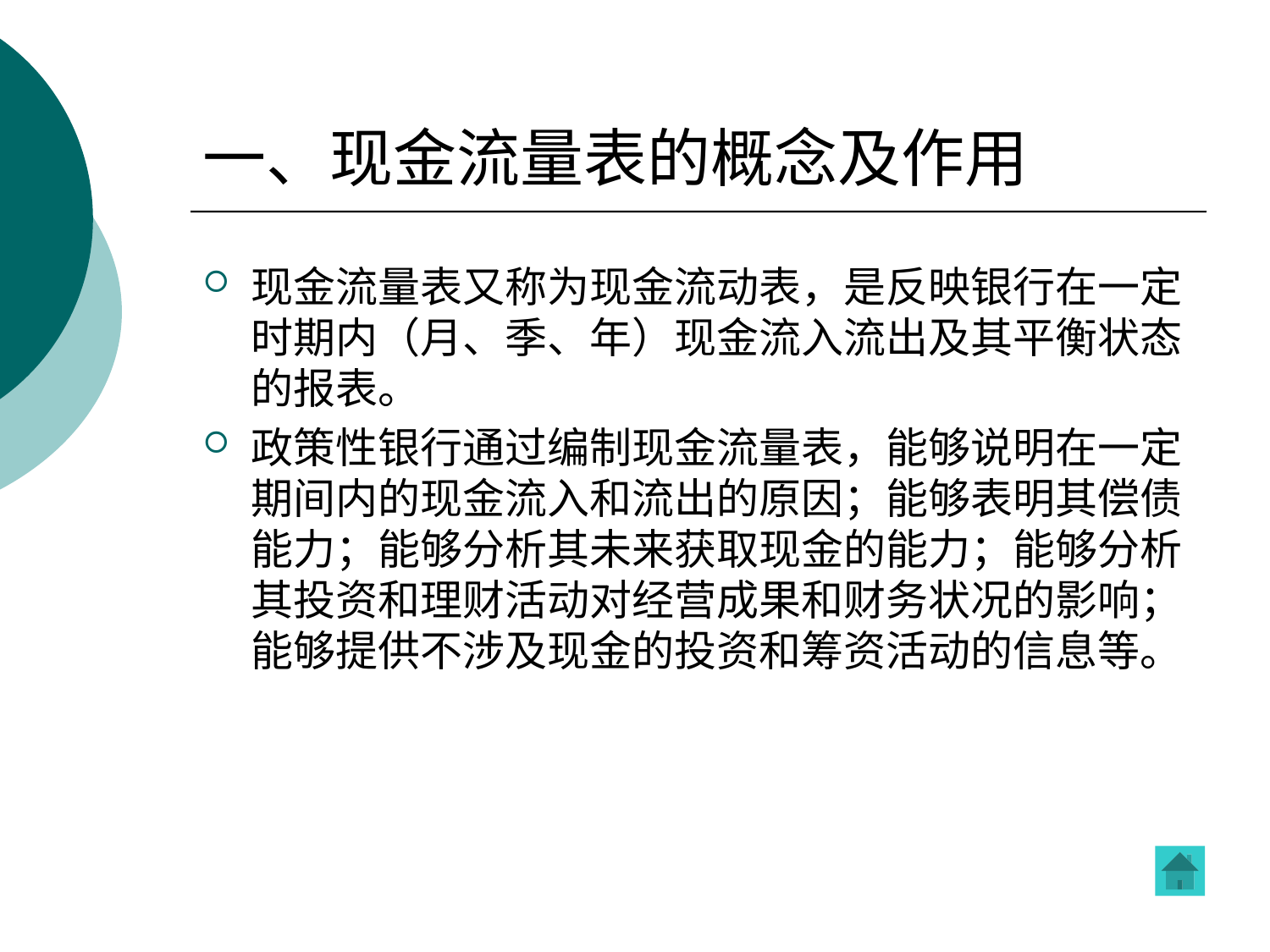

# 一、现金流量表的概念及作用
现金流量表又称为现金流动表，是反映银行在一定时期内（月、季、年）现金流入流出及其平衡状态的报表。
政策性银行通过编制现金流量表，能够说明在一定期间内的现金流入和流出的原因；能够表明其偿债能力；能够分析其未来获取现金的能力；能够分析其投资和理财活动对经营成果和财务状况的影响；能够提供不涉及现金的投资和筹资活动的信息等。